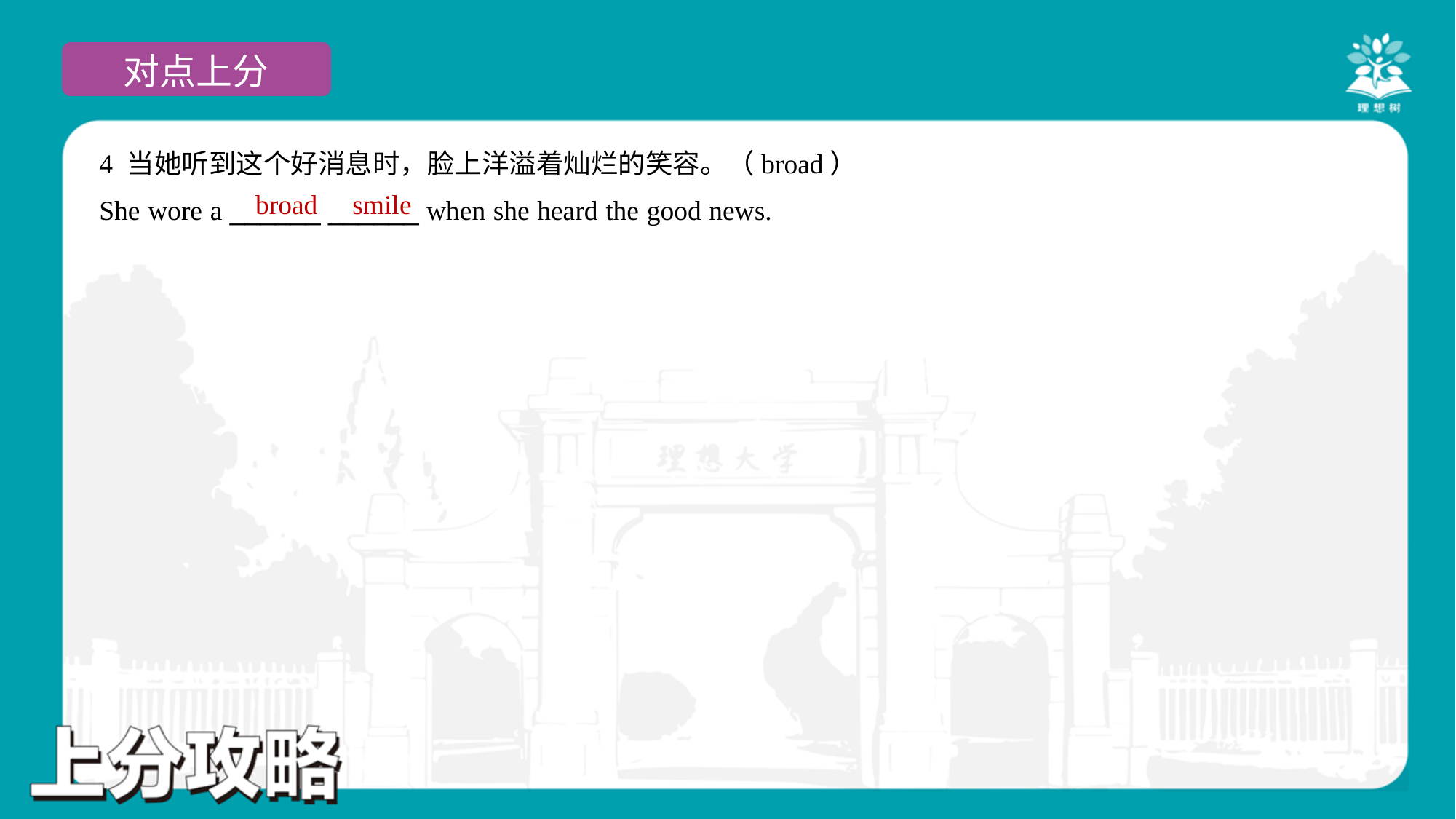

4 当她听到这个好消息时，脸上洋溢着灿烂的笑容。（broad）
She wore a ______ ______ when she heard the good news.
broad
smile